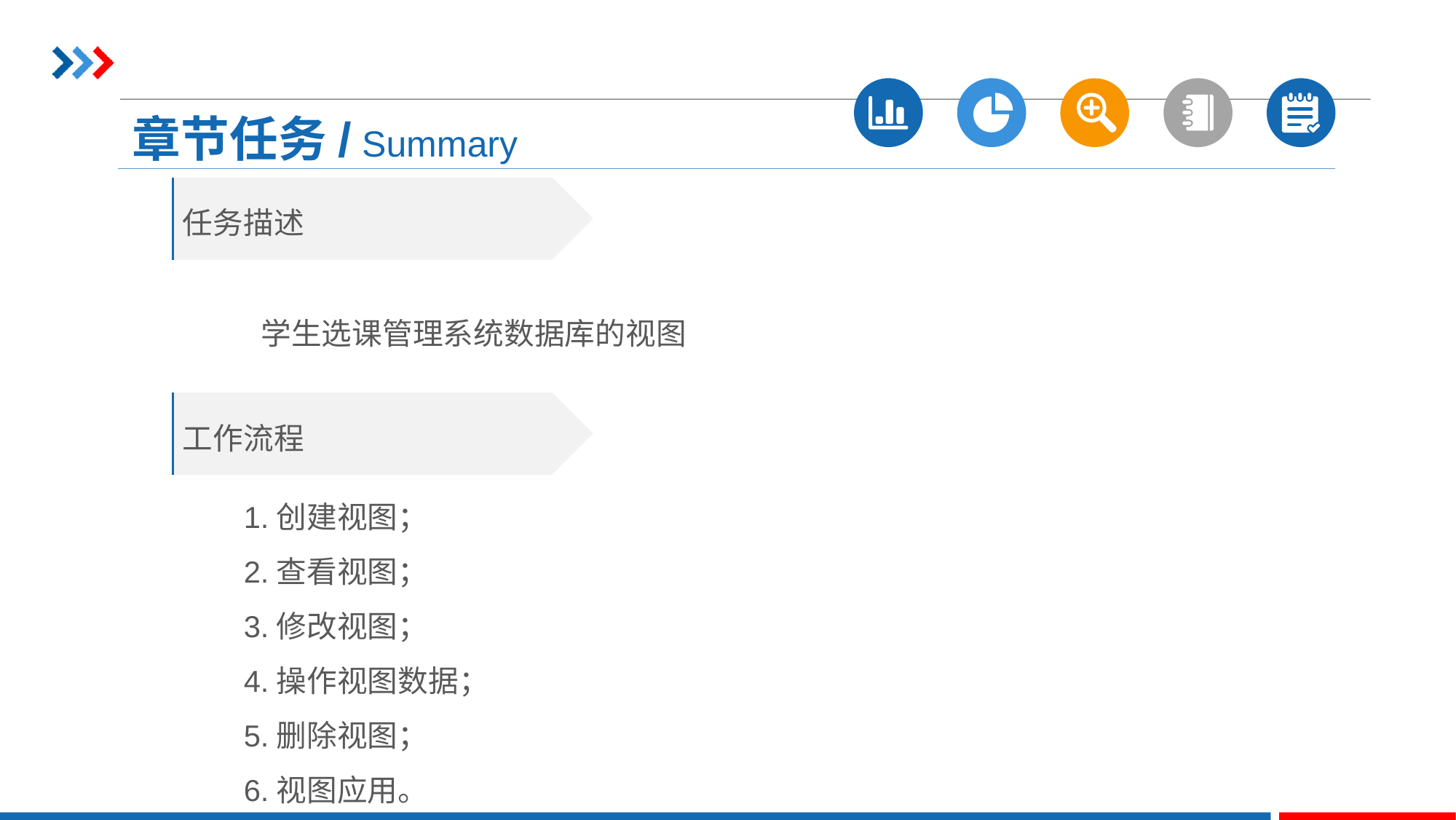

章节任务/ Summary
任务描述

学生选课管理系统数据库的视图
工作流程

1.创建视图；
2.查看视图；
3.修改视图；
4.操作视图数据；
5.删除视图；
6.视图应用。